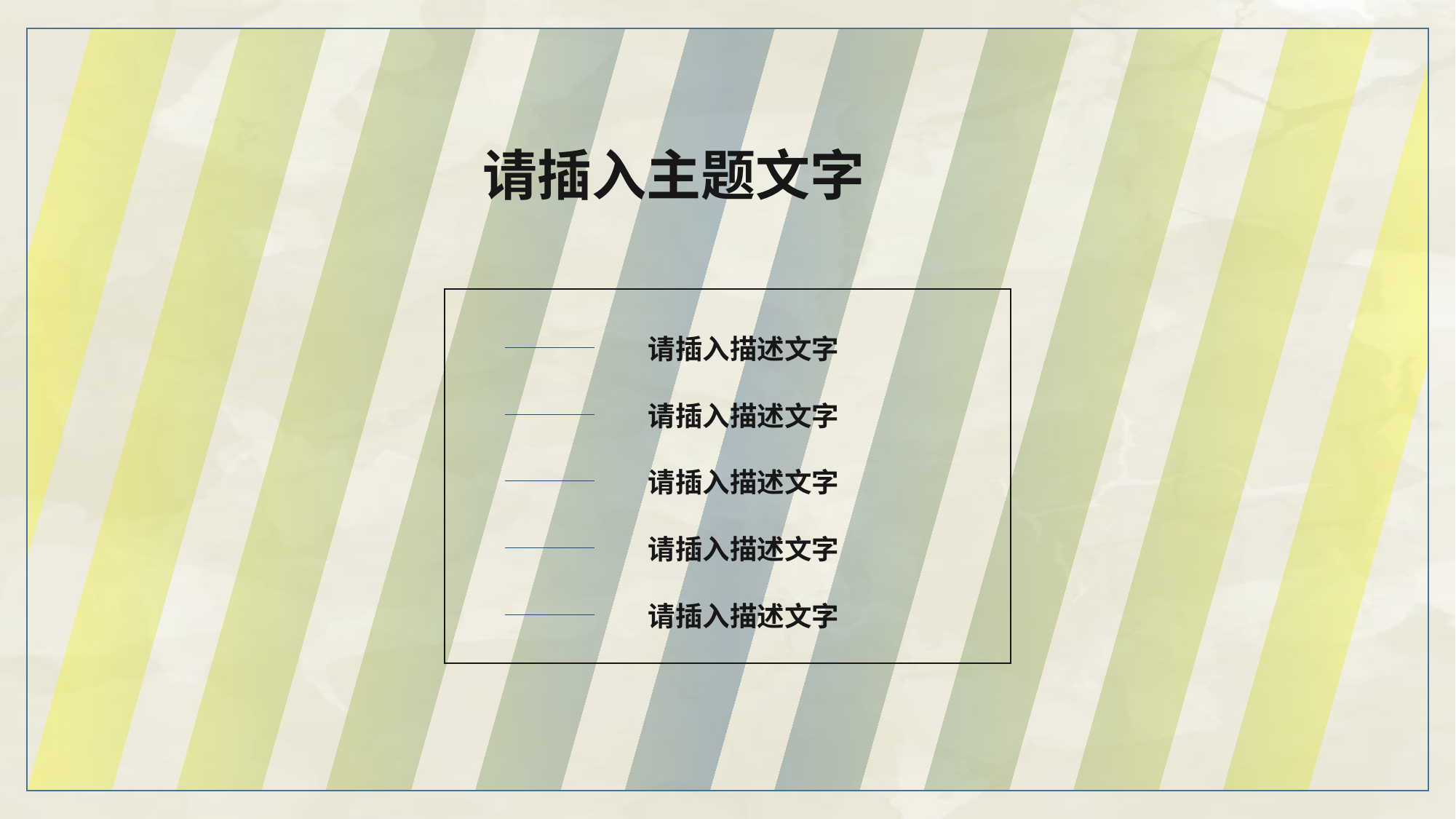

请插入主题文字

请插入描述文字
请插入描述文字
请插入描述文字
请插入描述文字
请插入描述文字